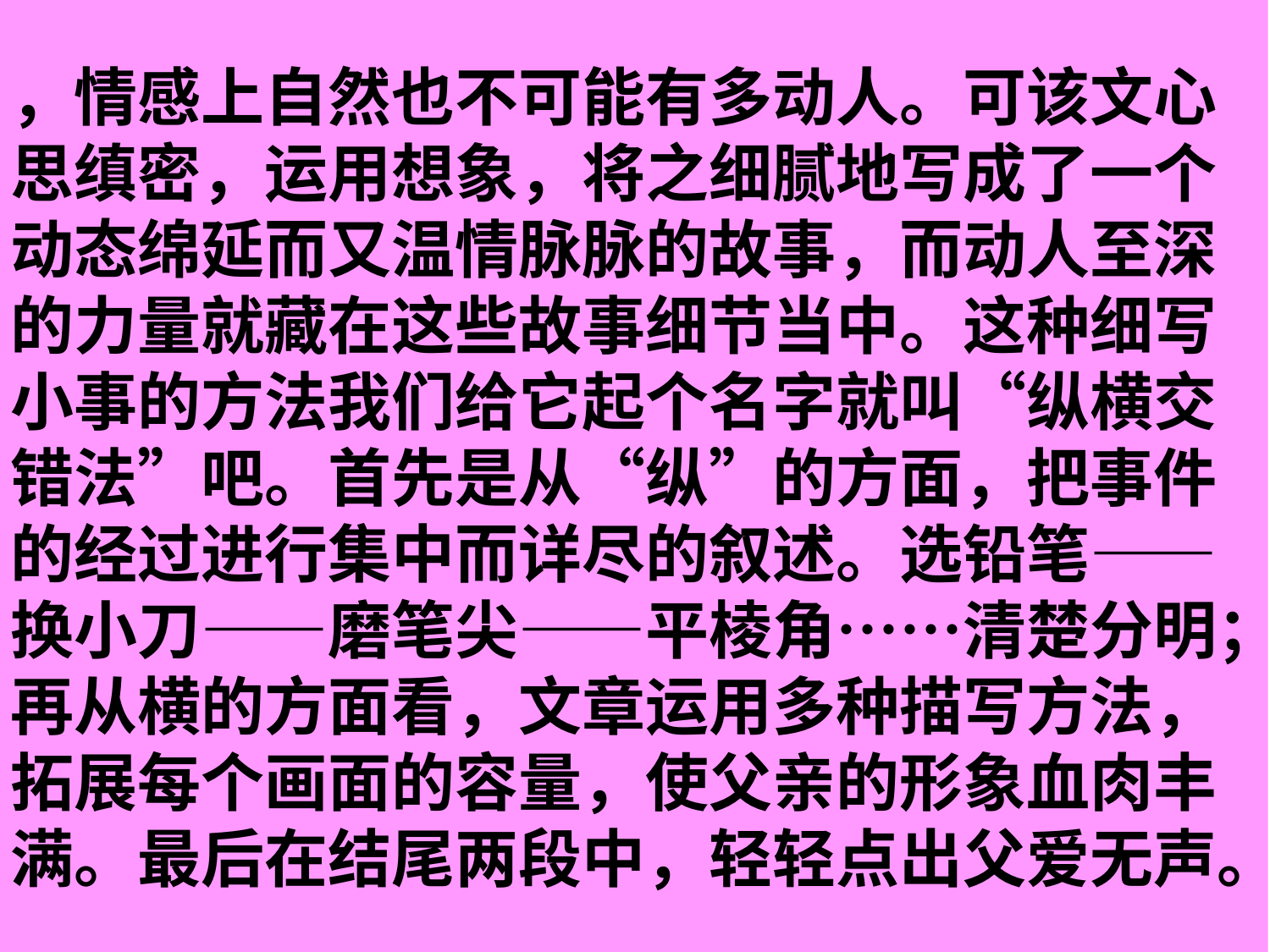

# ，情感上自然也不可能有多动人。可该文心思缜密，运用想象，将之细腻地写成了一个动态绵延而又温情脉脉的故事，而动人至深的力量就藏在这些故事细节当中。这种细写小事的方法我们给它起个名字就叫“纵横交错法”吧。首先是从“纵”的方面，把事件的经过进行集中而详尽的叙述。选铅笔——换小刀——磨笔尖——平棱角……清楚分明；再从横的方面看，文章运用多种描写方法，拓展每个画面的容量，使父亲的形象血肉丰满。最后在结尾两段中，轻轻点出父爱无声。